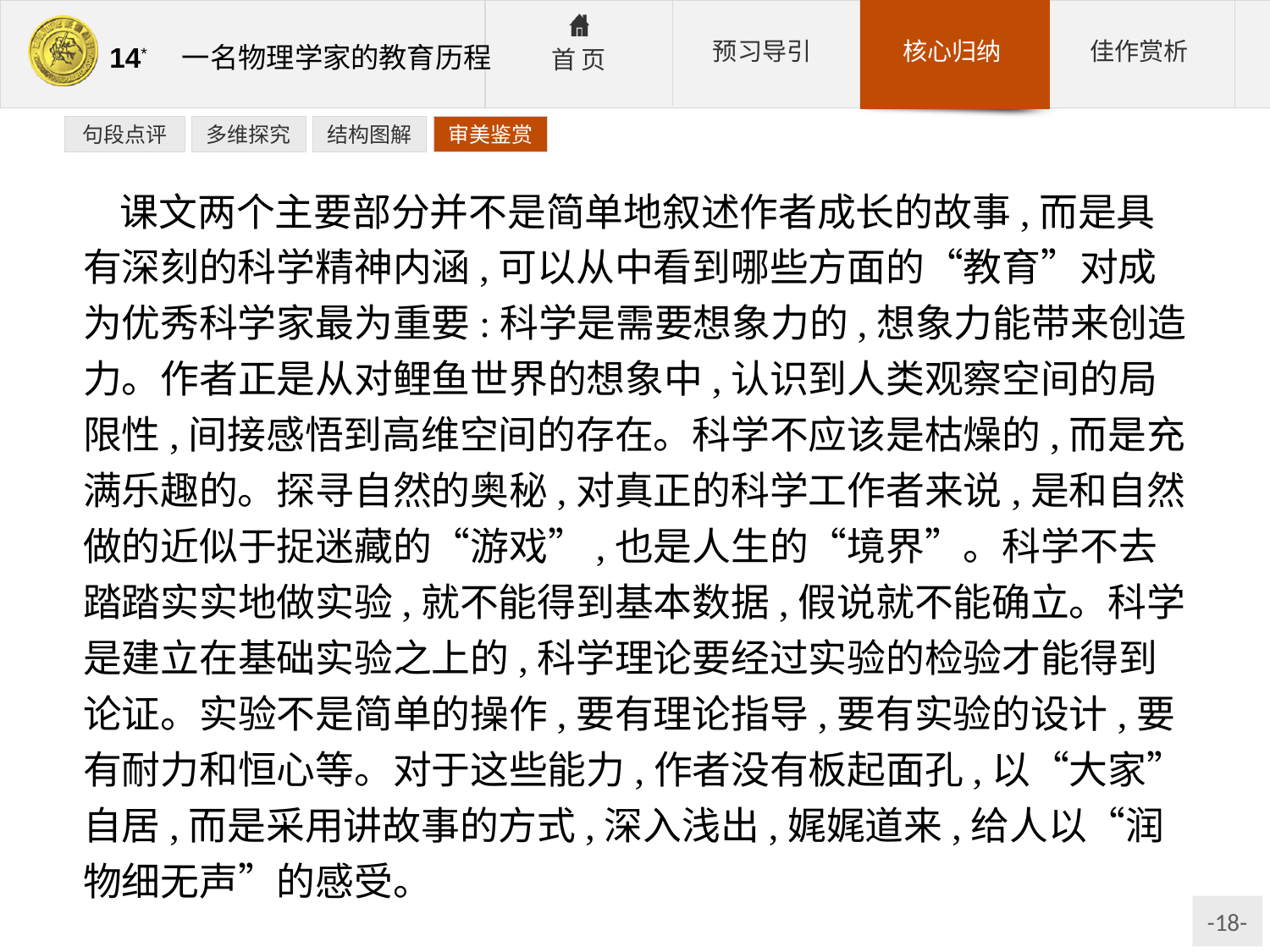

句段点评
多维探究
结构图解
审美鉴赏
课文两个主要部分并不是简单地叙述作者成长的故事,而是具有深刻的科学精神内涵,可以从中看到哪些方面的“教育”对成为优秀科学家最为重要:科学是需要想象力的,想象力能带来创造力。作者正是从对鲤鱼世界的想象中,认识到人类观察空间的局限性,间接感悟到高维空间的存在。科学不应该是枯燥的,而是充满乐趣的。探寻自然的奥秘,对真正的科学工作者来说,是和自然做的近似于捉迷藏的“游戏”,也是人生的“境界”。科学不去踏踏实实地做实验,就不能得到基本数据,假说就不能确立。科学是建立在基础实验之上的,科学理论要经过实验的检验才能得到论证。实验不是简单的操作,要有理论指导,要有实验的设计,要有耐力和恒心等。对于这些能力,作者没有板起面孔,以“大家”自居,而是采用讲故事的方式,深入浅出,娓娓道来,给人以“润物细无声”的感受。